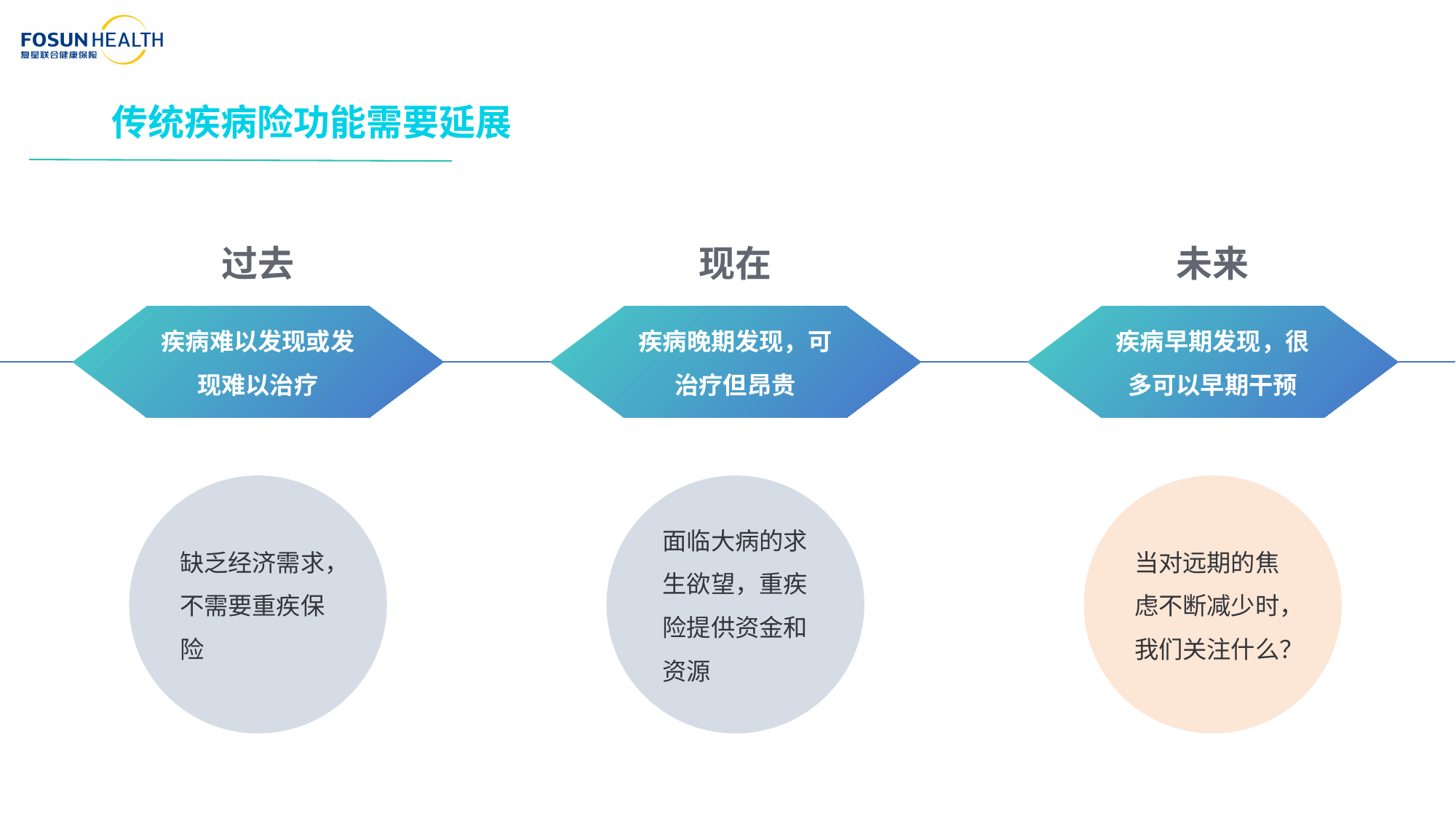

传统疾病险功能需要延展
过去
现在
未来
疾病难以发现或发现难以治疗
疾病晚期发现，可治疗但昂贵
疾病早期发现，很多可以早期干预
缺乏经济需求，不需要重疾保险
面临大病的求生欲望，重疾险提供资金和资源
当对远期的焦虑不断减少时，我们关注什么？
5